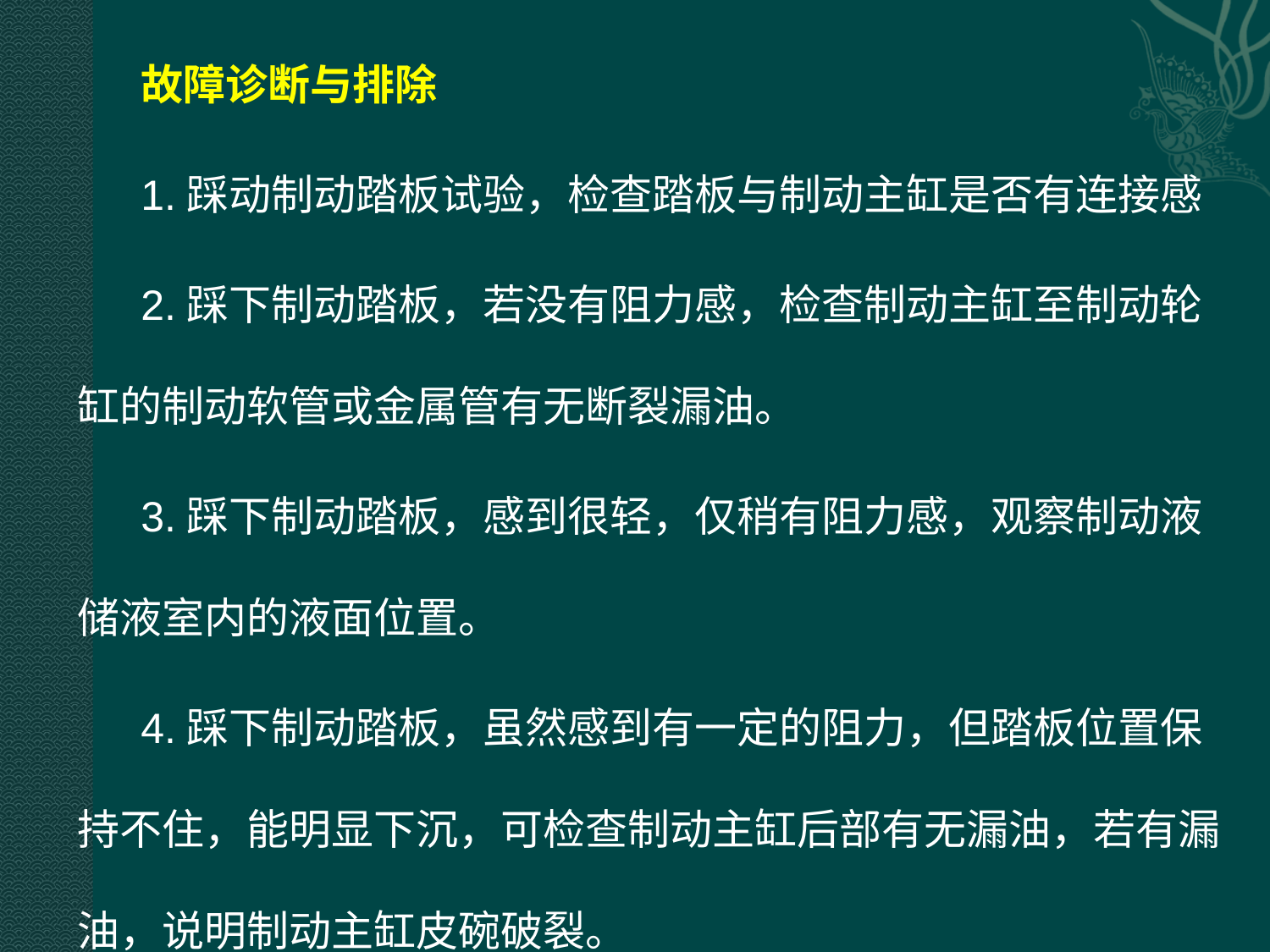

故障诊断与排除
1.踩动制动踏板试验，检查踏板与制动主缸是否有连接感
2.踩下制动踏板，若没有阻力感，检查制动主缸至制动轮缸的制动软管或金属管有无断裂漏油。
3.踩下制动踏板，感到很轻，仅稍有阻力感，观察制动液储液室内的液面位置。
4.踩下制动踏板，虽然感到有一定的阻力，但踏板位置保持不住，能明显下沉，可检查制动主缸后部有无漏油，若有漏油，说明制动主缸皮碗破裂。